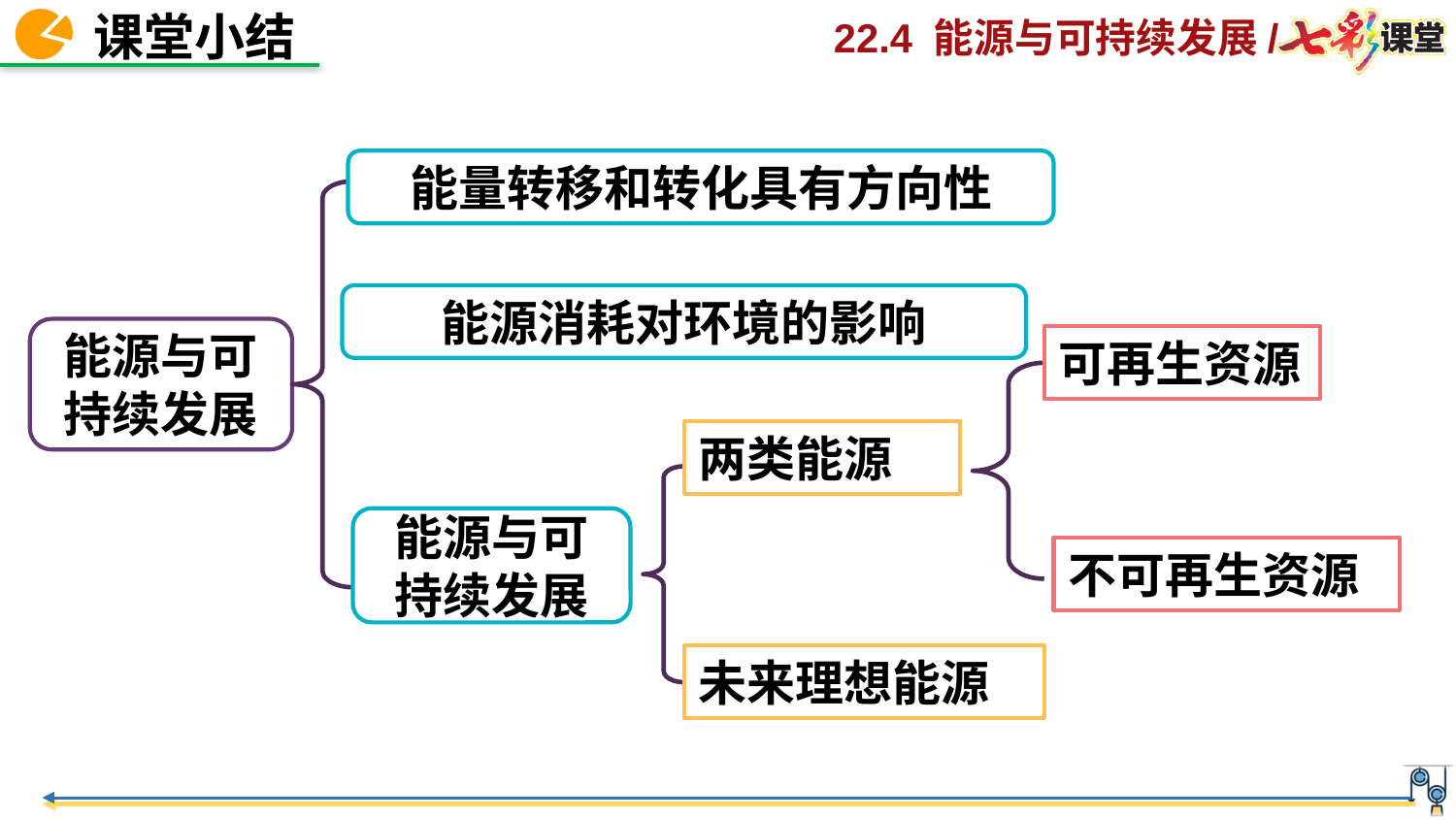

能量转移和转化具有方向性

能源消耗对环境的影响
能源与可持续发展
可再生资源

两类能源

能源与可持续发展
不可再生资源
未来理想能源